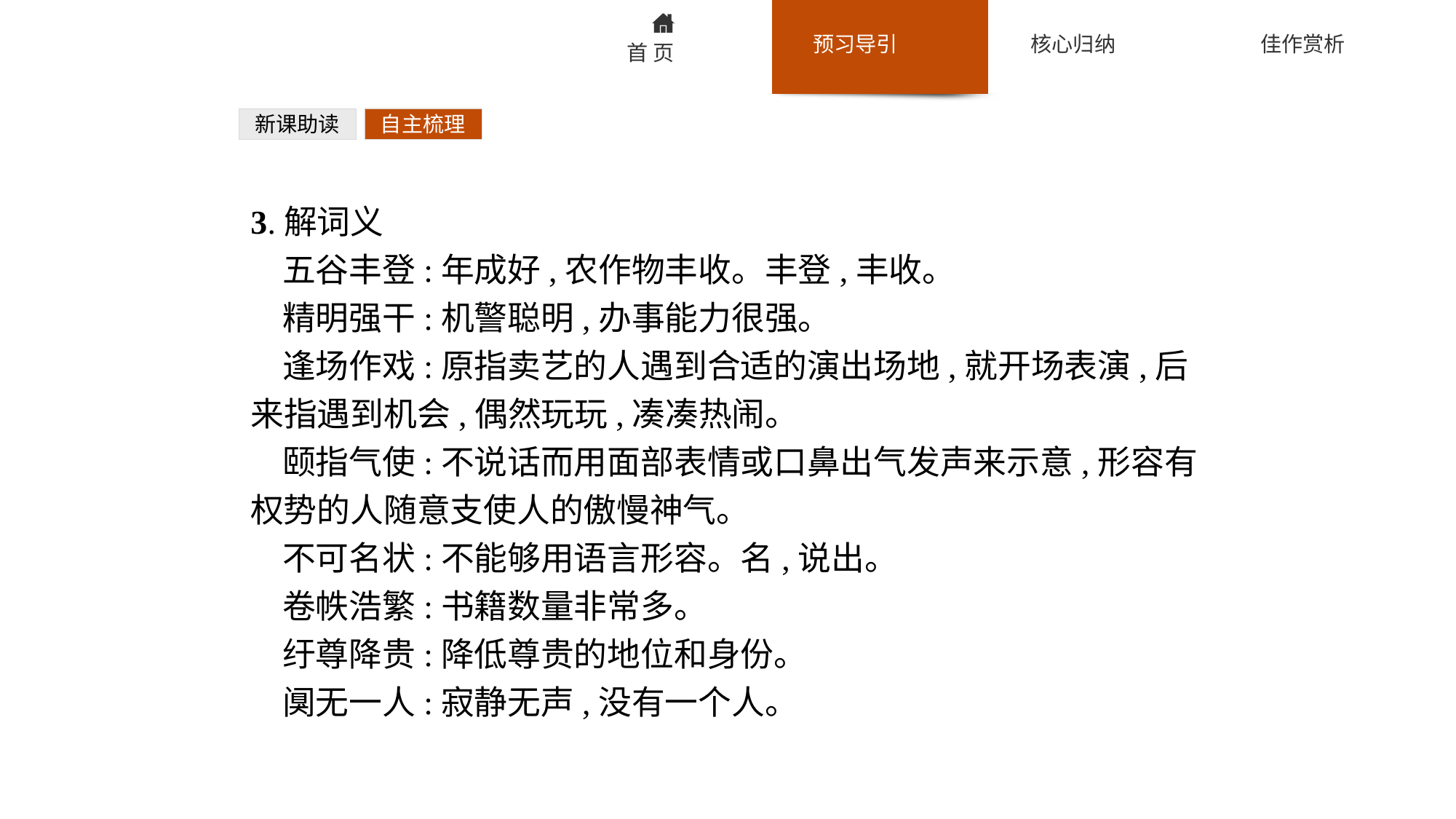

新课助读
自主梳理

3.解词义
五谷丰登:年成好,农作物丰收。丰登,丰收。
精明强干:机警聪明,办事能力很强。
逢场作戏:原指卖艺的人遇到合适的演出场地,就开场表演,后来指遇到机会,偶然玩玩,凑凑热闹。
颐指气使:不说话而用面部表情或口鼻出气发声来示意,形容有权势的人随意支使人的傲慢神气。
不可名状:不能够用语言形容。名,说出。
卷帙浩繁:书籍数量非常多。
纡尊降贵:降低尊贵的地位和身份。
阒无一人:寂静无声,没有一个人。